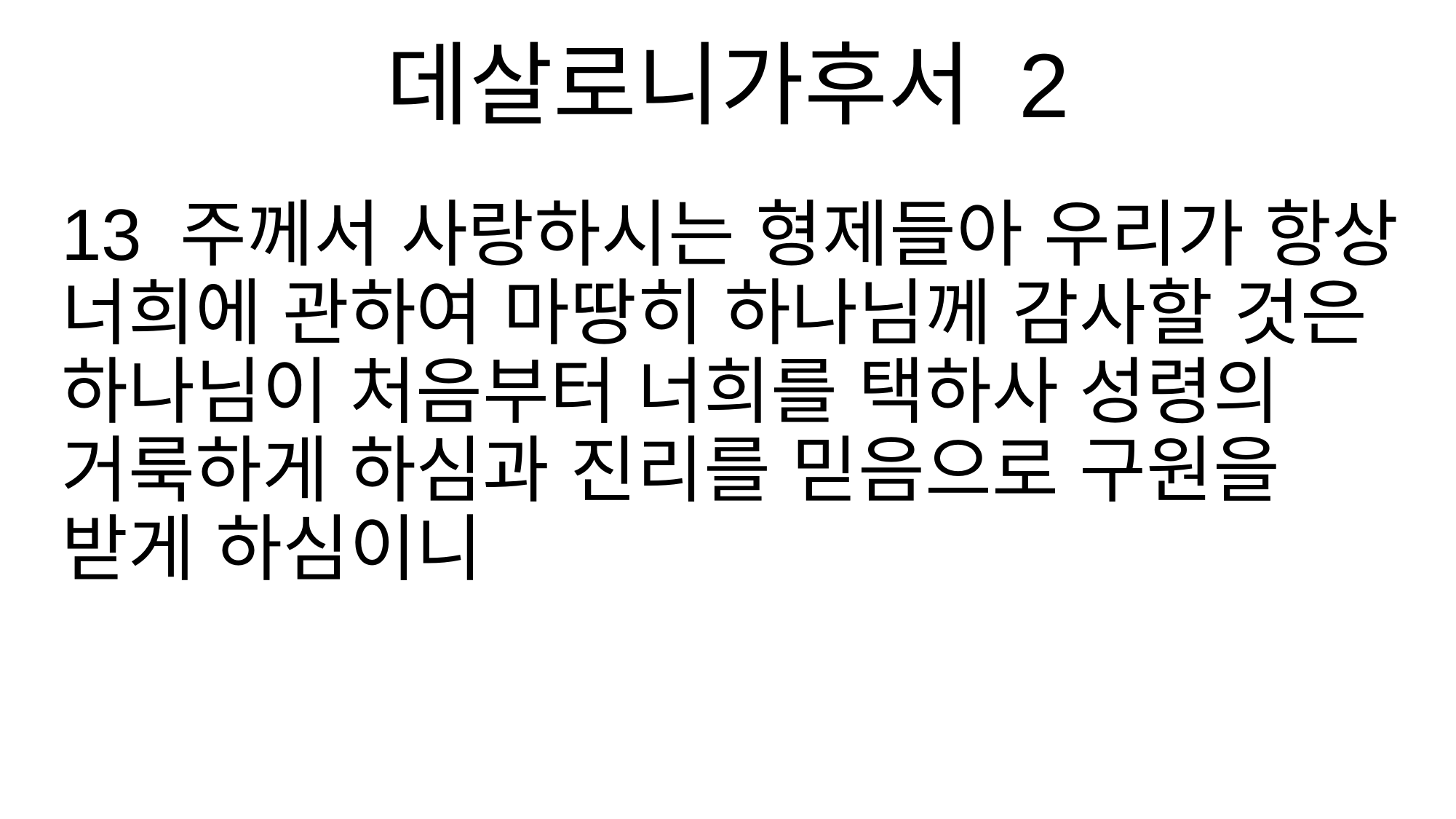

데살로니가후서 2
13 주께서 사랑하시는 형제들아 우리가 항상 너희에 관하여 마땅히 하나님께 감사할 것은 하나님이 처음부터 너희를 택하사 성령의 거룩하게 하심과 진리를 믿음으로 구원을 받게 하심이니